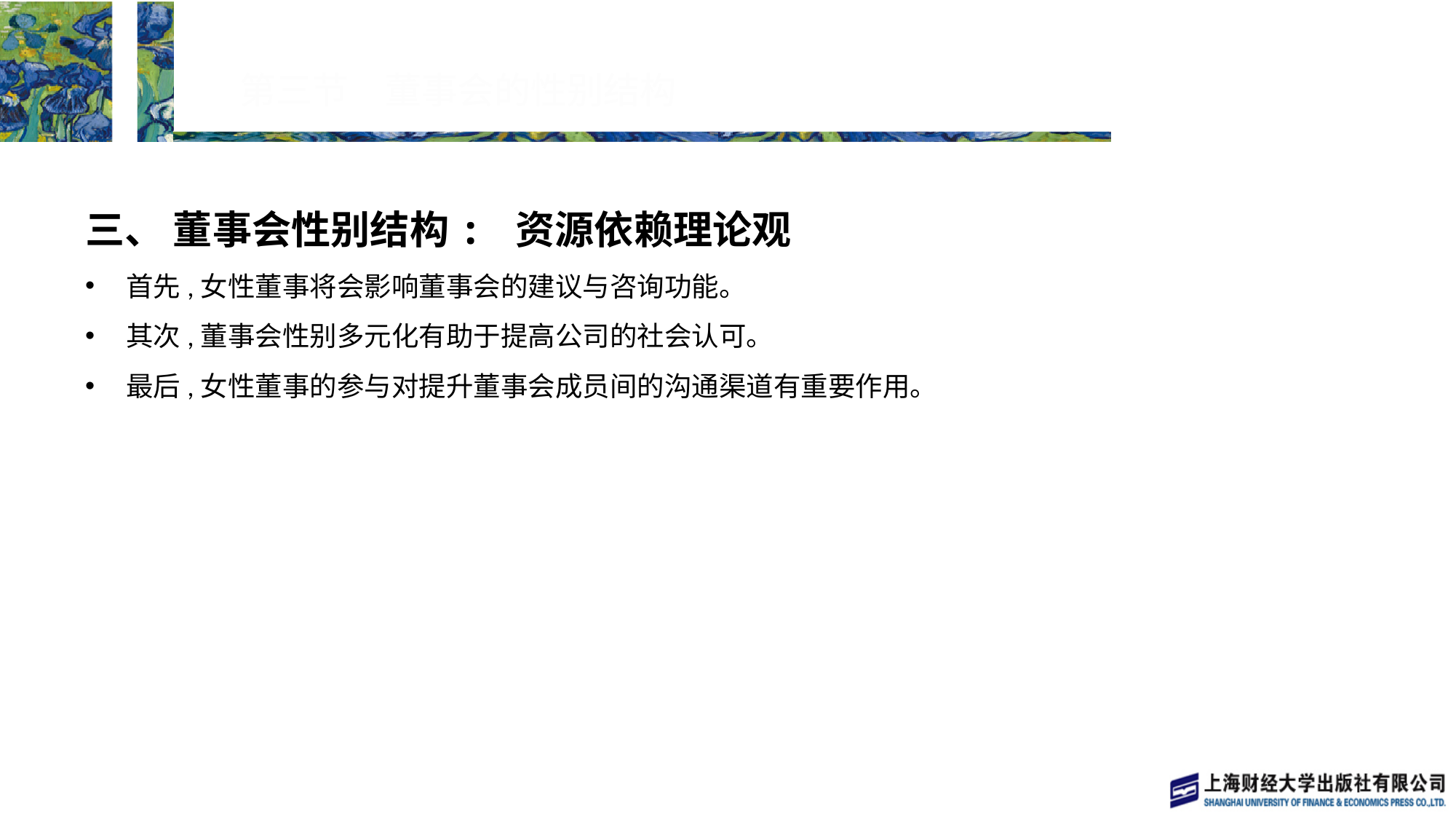

# 第三节　董事会的性别结构
三、 董事会性别结构: 资源依赖理论观
首先,女性董事将会影响董事会的建议与咨询功能。
其次,董事会性别多元化有助于提高公司的社会认可。
最后,女性董事的参与对提升董事会成员间的沟通渠道有重要作用。